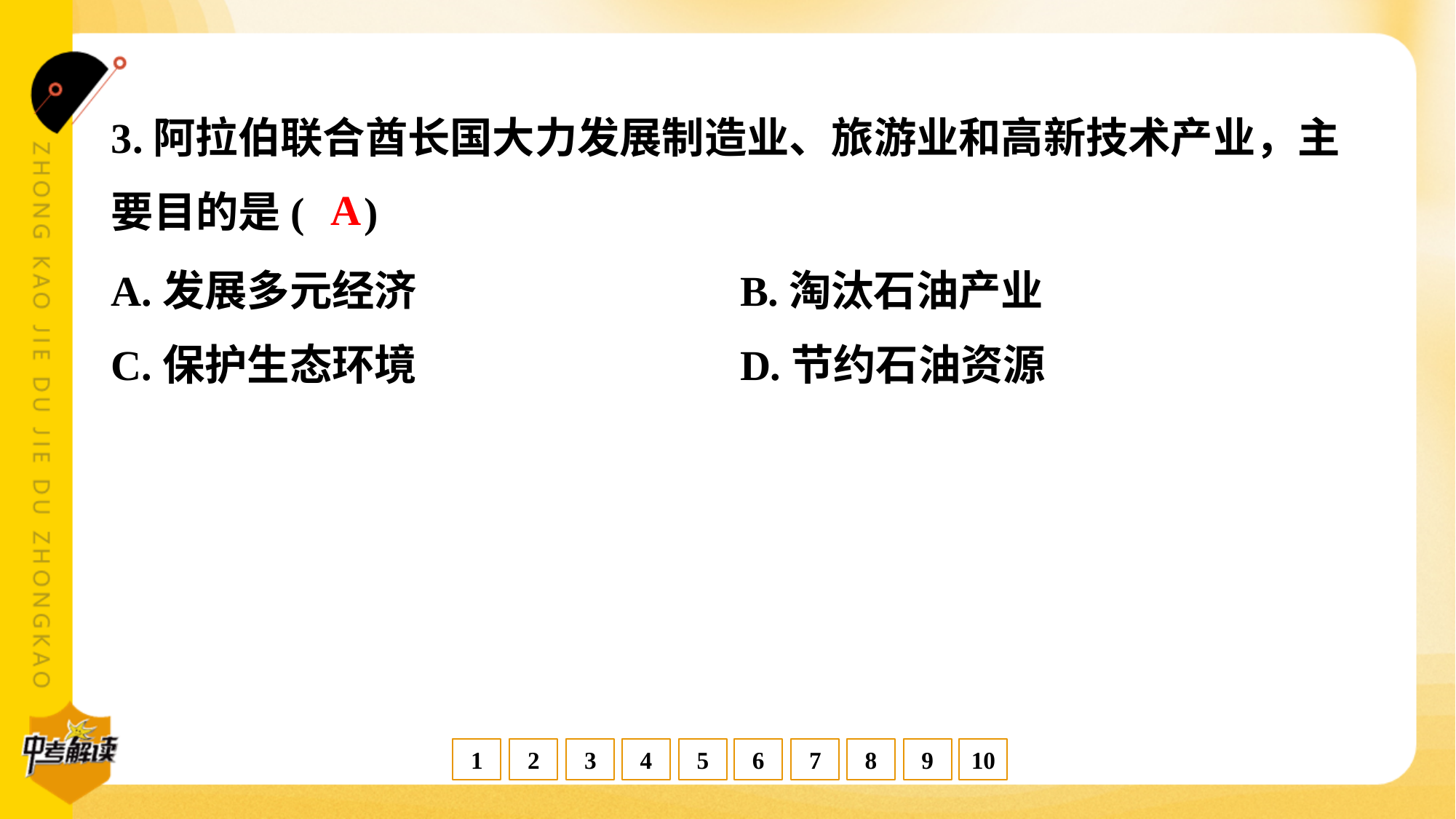

3.阿拉伯联合酋长国大力发展制造业、旅游业和高新技术产业，主
要目的是(     )
A
A.发展多元经济	B.淘汰石油产业
C.保护生态环境	D.节约石油资源